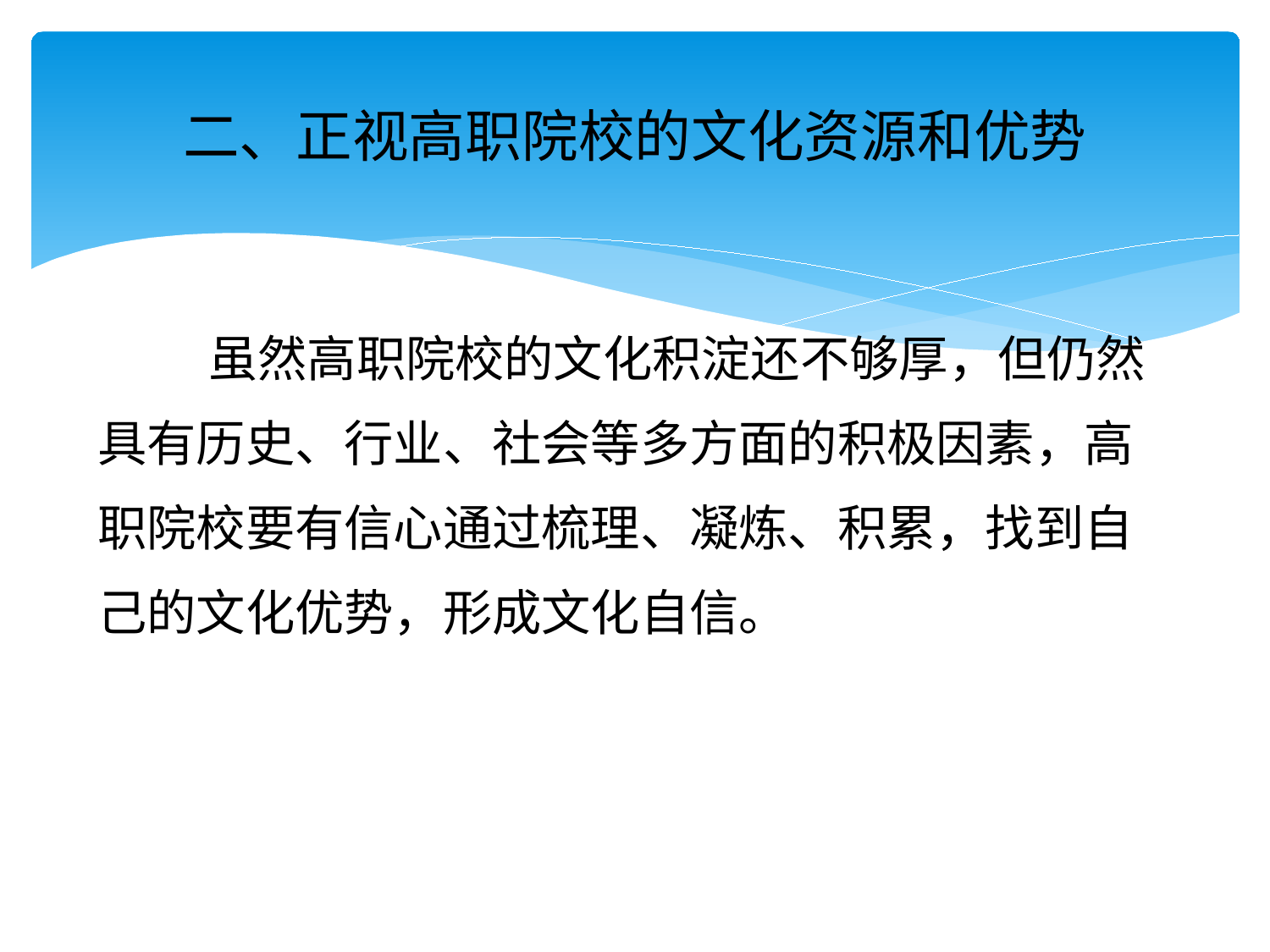

# 二、正视高职院校的文化资源和优势
         虽然高职院校的文化积淀还不够厚，但仍然具有历史、行业、社会等多方面的积极因素，高职院校要有信心通过梳理、凝炼、积累，找到自己的文化优势，形成文化自信。